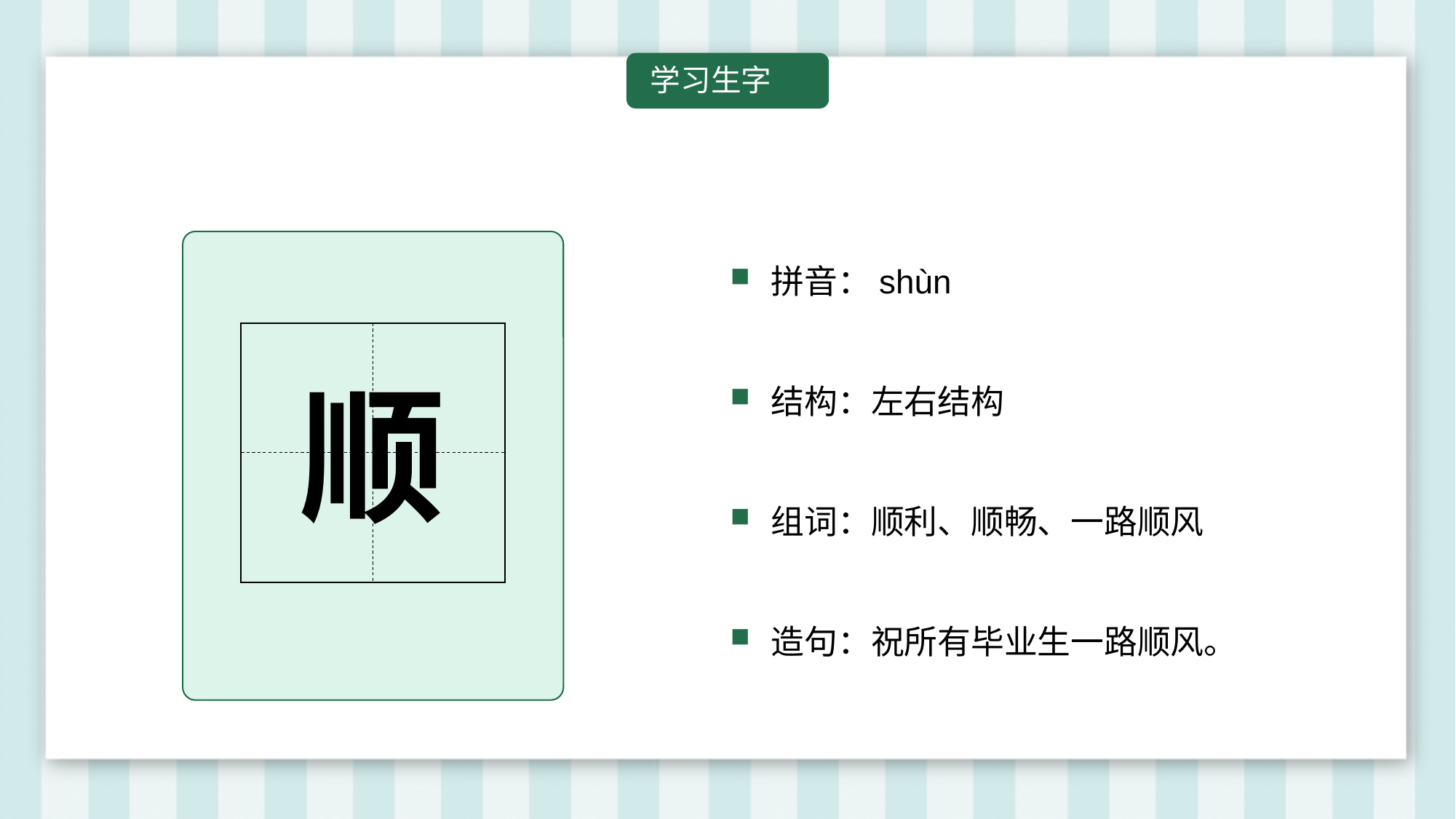

学习生字

顺
拼音：shùn

结构：左右结构

组词：顺利、顺畅、一路顺风

造句：祝所有毕业生一路顺风。